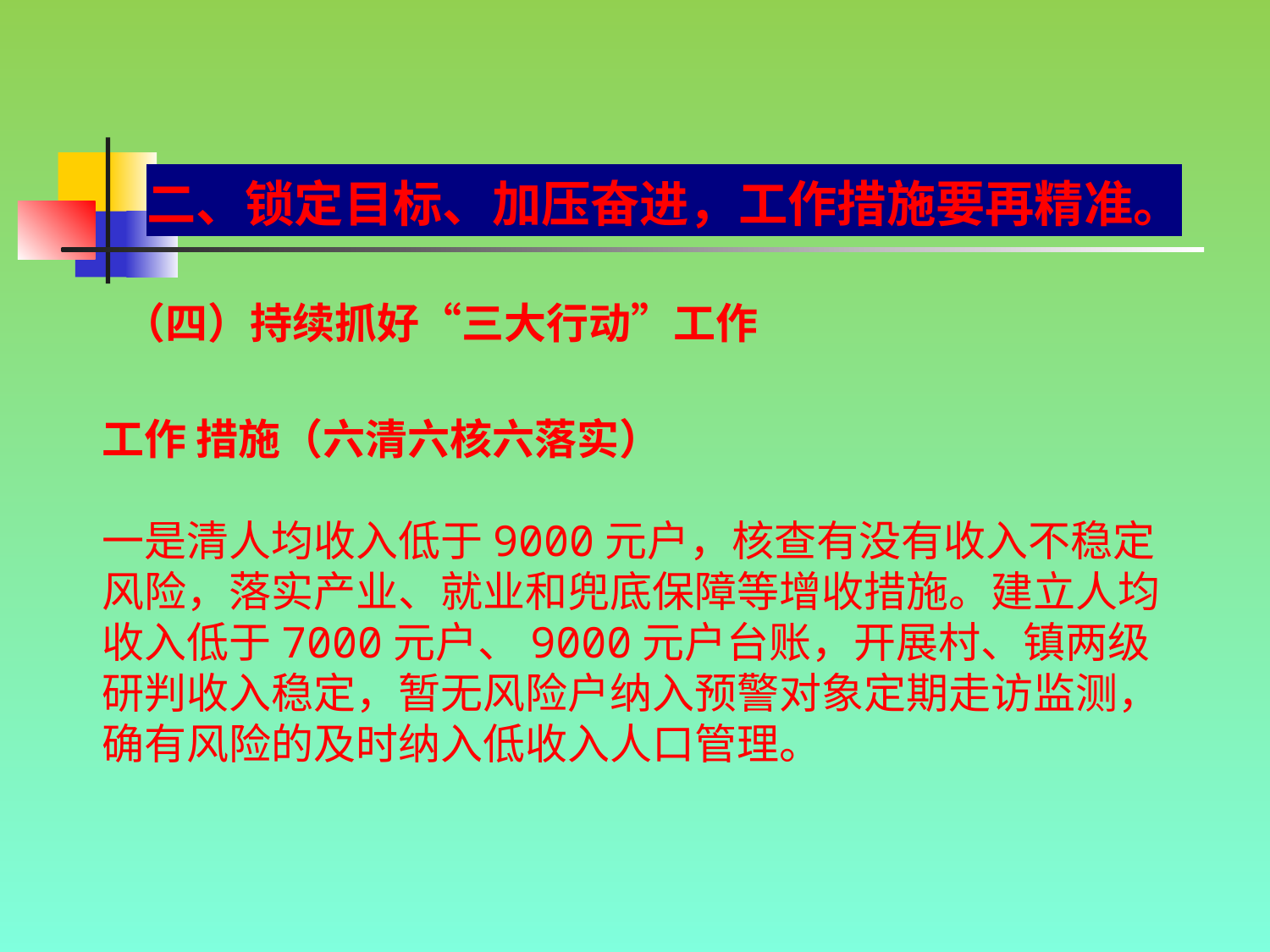

二、锁定目标、加压奋进，工作措施要再精准。
（四）持续抓好“三大行动”工作

工作 措施（六清六核六落实）

一是清人均收入低于9000元户，核查有没有收入不稳定风险，落实产业、就业和兜底保障等增收措施。建立人均收入低于7000元户、9000元户台账，开展村、镇两级研判收入稳定，暂无风险户纳入预警对象定期走访监测，确有风险的及时纳入低收入人口管理。